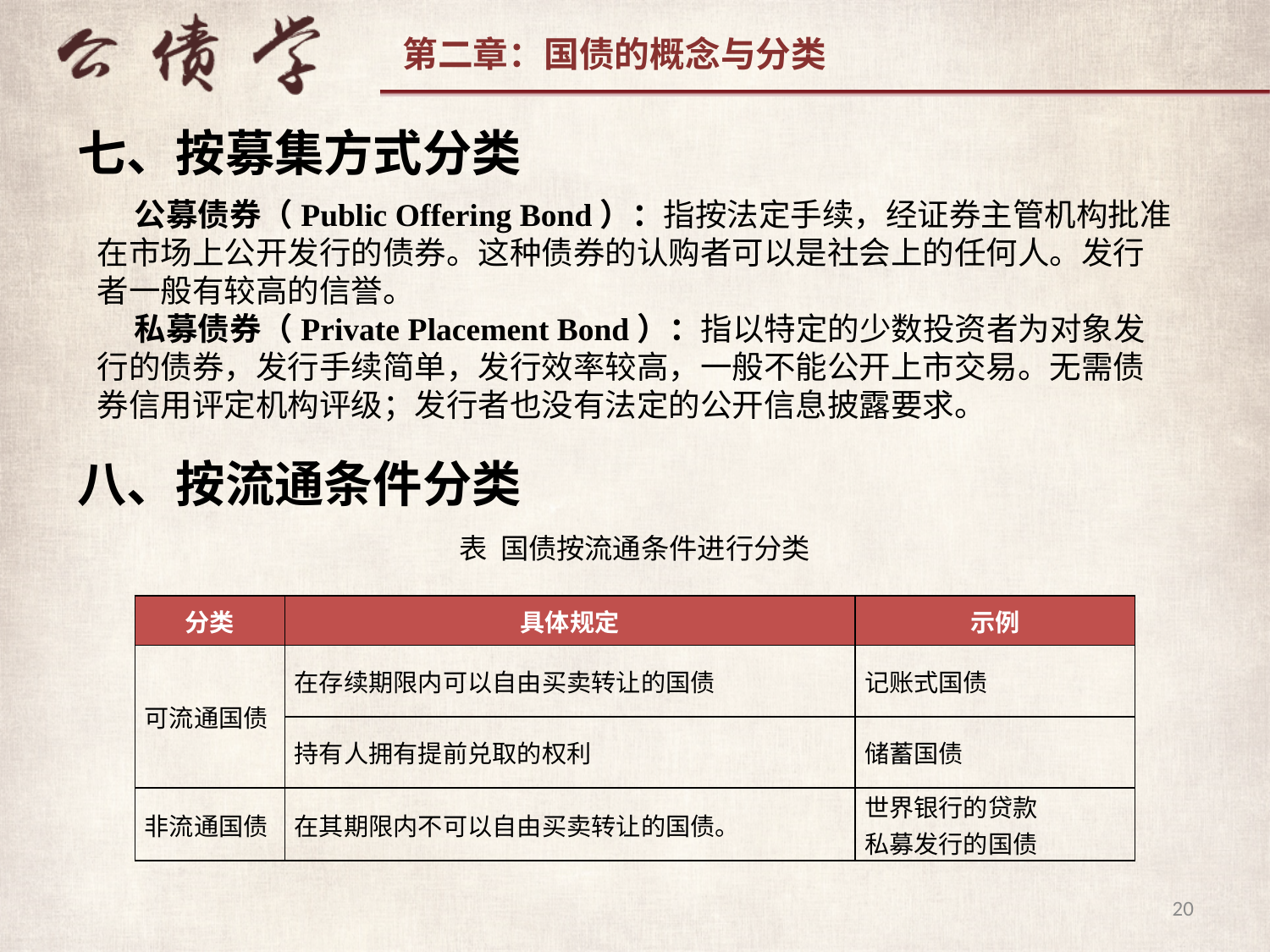

七、按募集方式分类
公募债券（Public Offering Bond）：指按法定手续，经证券主管机构批准在市场上公开发行的债券。这种债券的认购者可以是社会上的任何人。发行者一般有较高的信誉。
私募债券（Private Placement Bond）：指以特定的少数投资者为对象发行的债券，发行手续简单，发行效率较高，一般不能公开上市交易。无需债券信用评定机构评级；发行者也没有法定的公开信息披露要求。
八、按流通条件分类
表  国债按流通条件进行分类
| 分类 | 具体规定 | 示例 |
| --- | --- | --- |
| 可流通国债 | 在存续期限内可以自由买卖转让的国债 | 记账式国债 |
|  | 持有人拥有提前兑取的权利 | 储蓄国债 |
| 非流通国债 | 在其期限内不可以自由买卖转让的国债。 | 世界银行的贷款 私募发行的国债 |
20